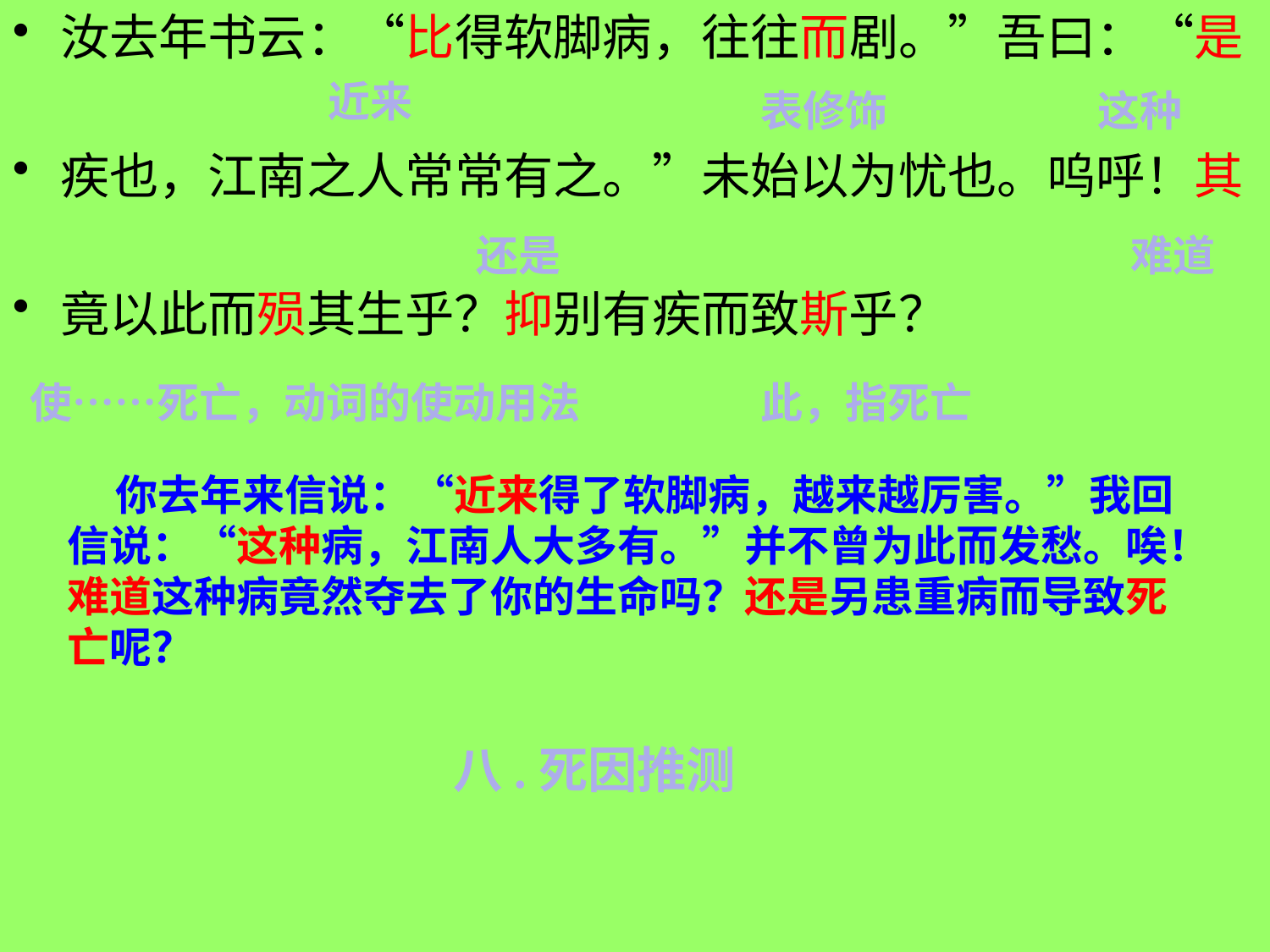

汝去年书云：“比得软脚病，往往而剧。”吾曰：“是

疾也，江南之人常常有之。”未始以为忧也。呜呼！其

竟以此而殒其生乎？抑别有疾而致斯乎？

#
近来
表修饰
这种
还是
难道
使……死亡，动词的使动用法
此，指死亡
    你去年来信说：“近来得了软脚病，越来越厉害。”我回信说：“这种病，江南人大多有。”并不曾为此而发愁。唉！难道这种病竟然夺去了你的生命吗？还是另患重病而导致死亡呢？
八.死因推测